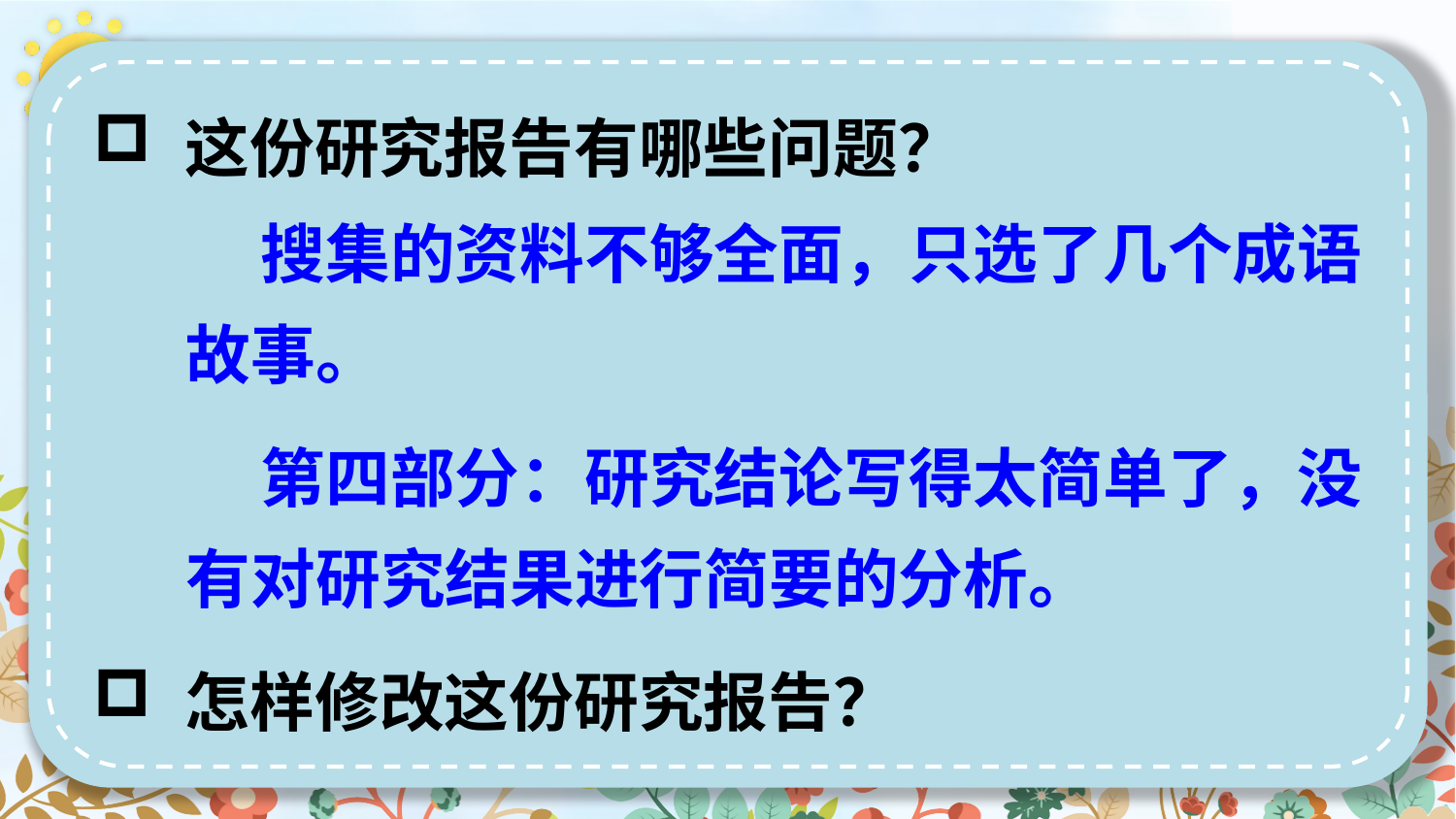

这份研究报告有哪些问题？
    搜集的资料不够全面，只选了几个成语故事。
    第四部分：研究结论写得太简单了，没有对研究结果进行简要的分析。
怎样修改这份研究报告？